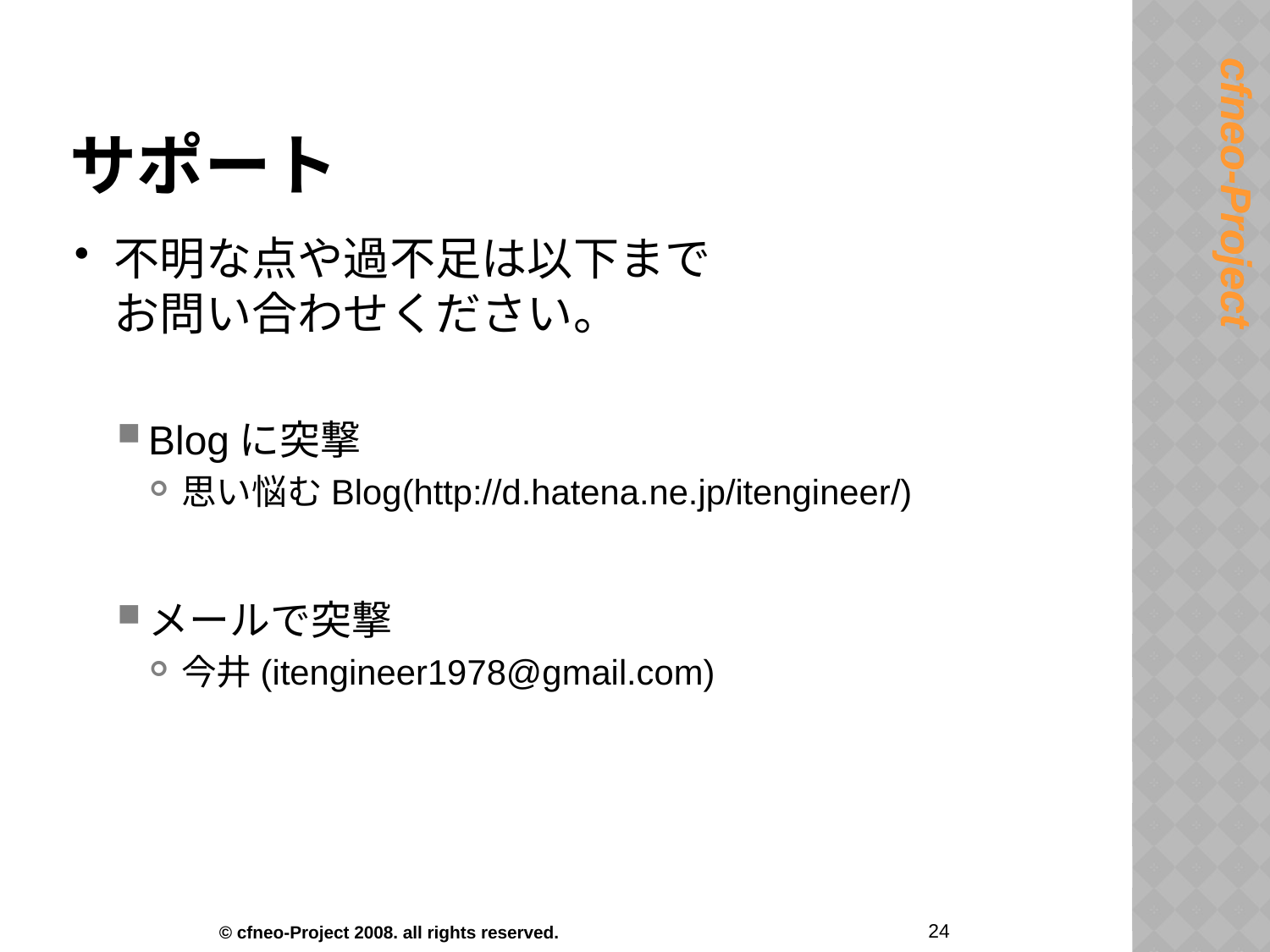

# サポート
不明な点や過不足は以下まで
お問い合わせください。

Blogに突撃
思い悩むBlog(http://d.hatena.ne.jp/itengineer/)

メールで突撃
今井(itengineer1978@gmail.com)

24
© cfneo-Project 2008. all rights reserved.